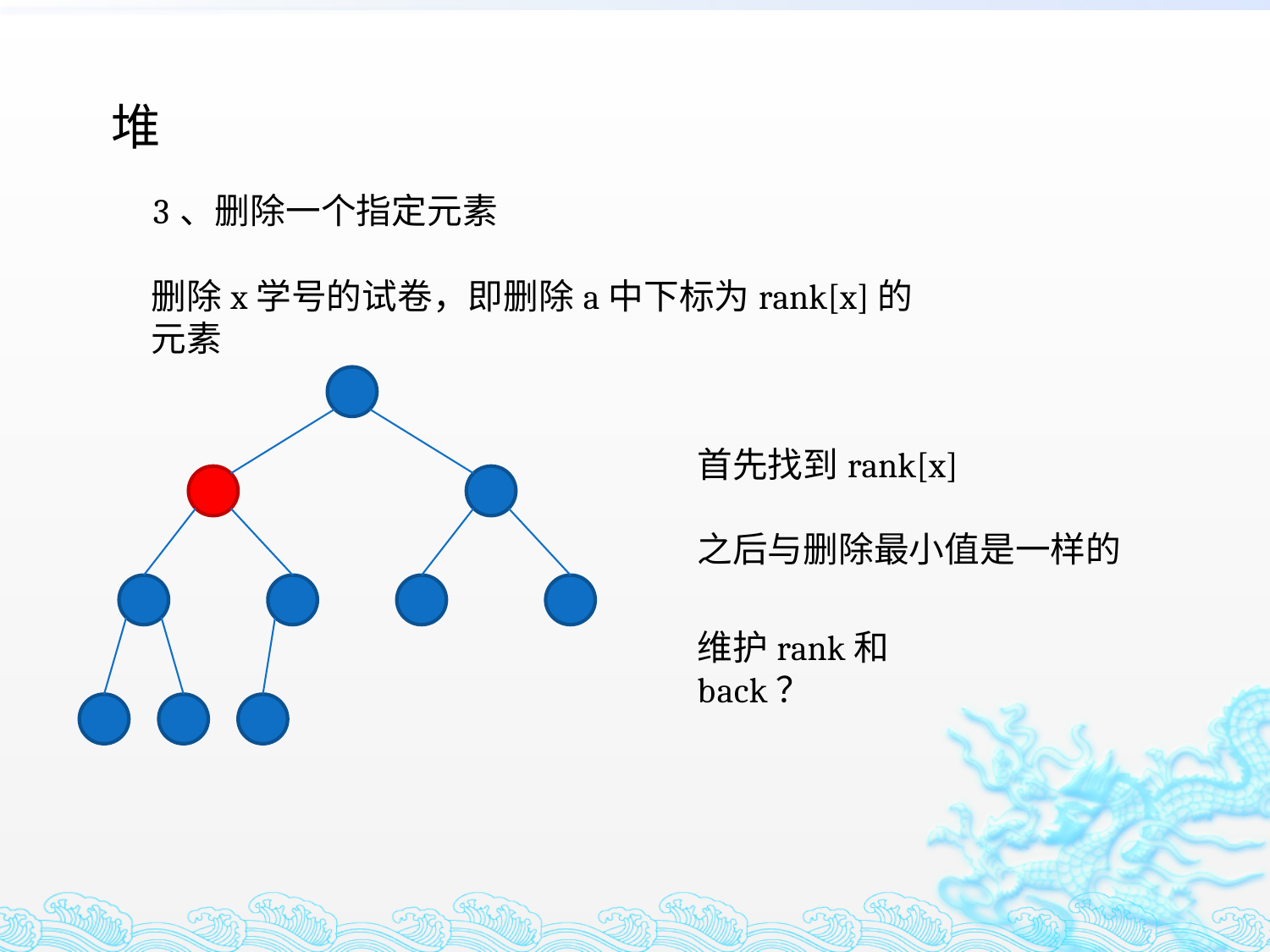

堆
3、删除一个指定元素
删除x学号的试卷，即删除a中下标为rank[x]的元素

首先找到rank[x]

之后与删除最小值是一样的

维护rank和back？